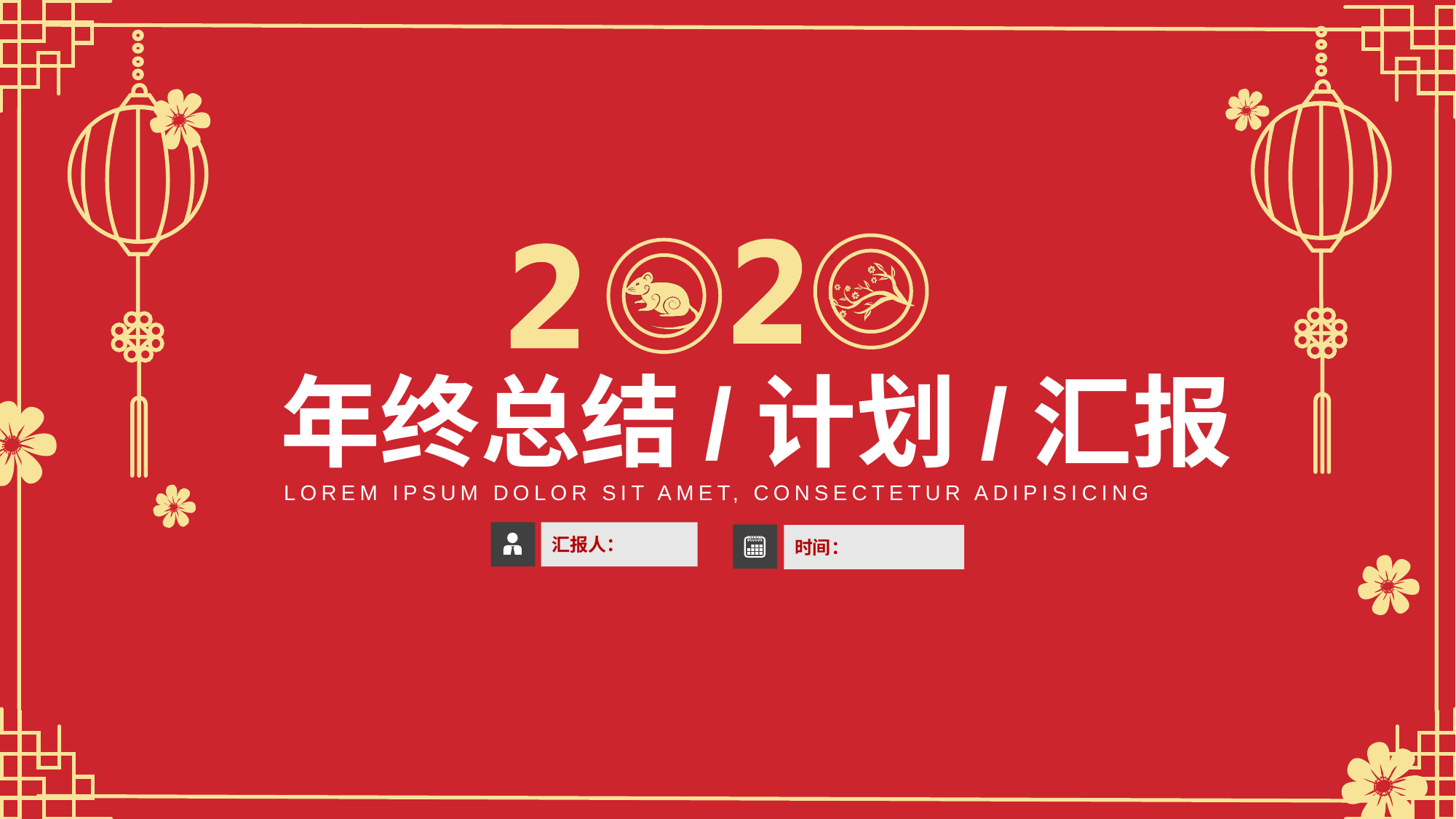

年终总结/计划/汇报

LOREM IPSUM DOLOR SIT AMET, CONSECTETUR ADIPISICING

汇报人：

时间：